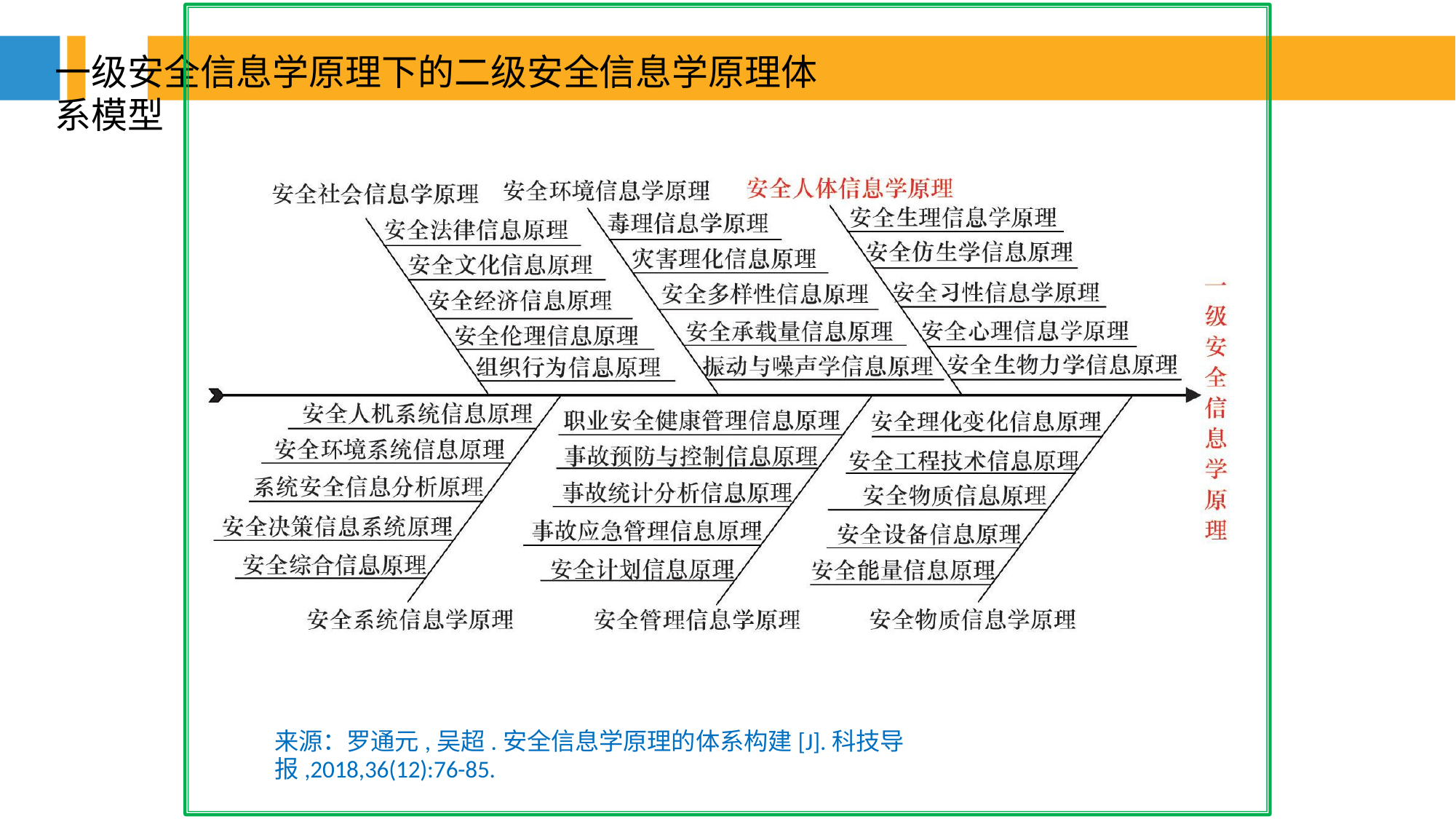

一级安全信息学原理下的二级安全信息学原理体系模型

来源：罗通元,吴超.安全信息学原理的体系构建[J].科技导报,2018,36(12):76-85.